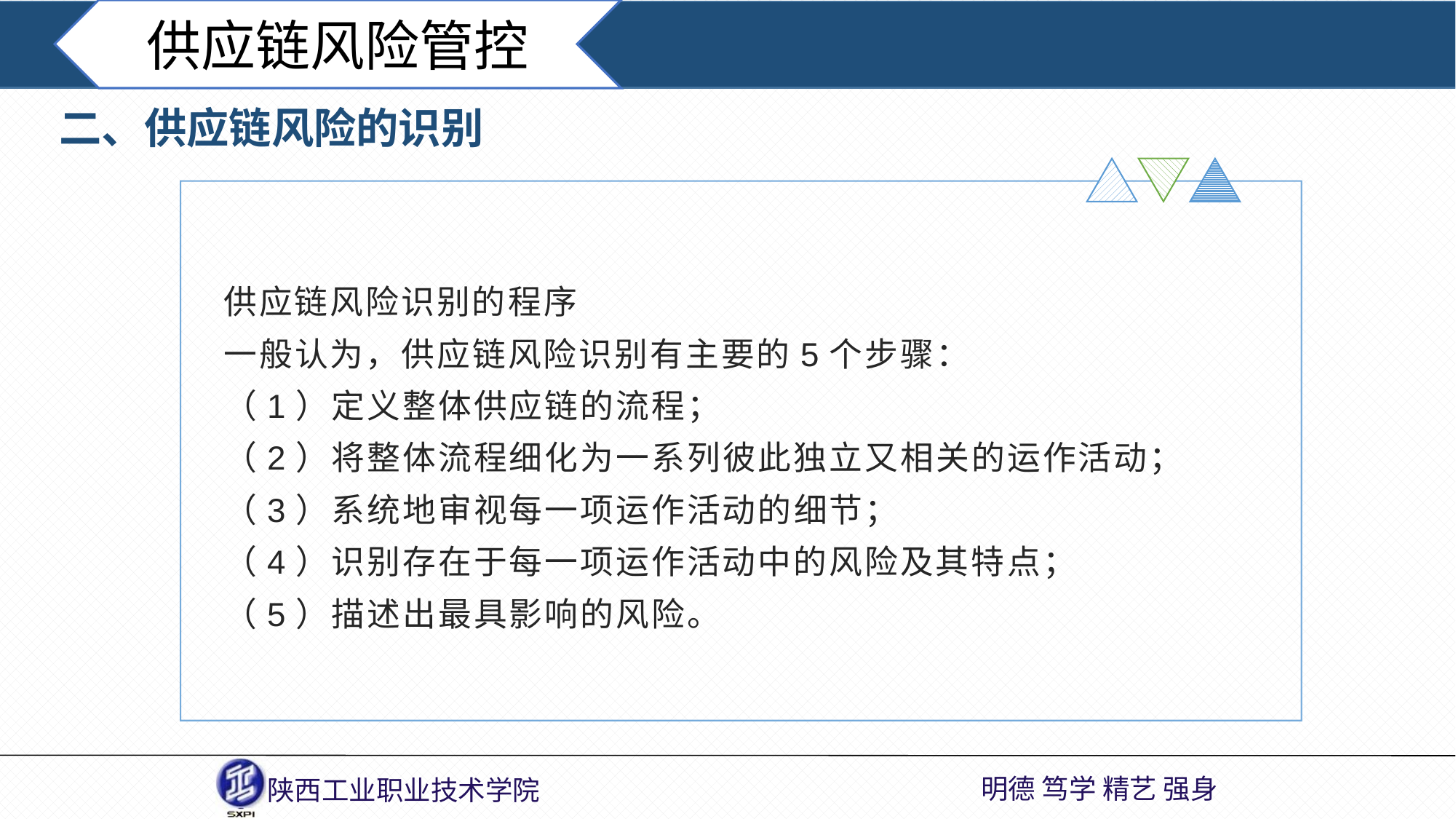

供应链风险管控
二、供应链风险的识别

供应链风险识别的程序
一般认为，供应链风险识别有主要的5个步骤：
（1）定义整体供应链的流程；
（2）将整体流程细化为一系列彼此独立又相关的运作活动；
（3）系统地审视每一项运作活动的细节；
（4）识别存在于每一项运作活动中的风险及其特点；
（5）描述出最具影响的风险。